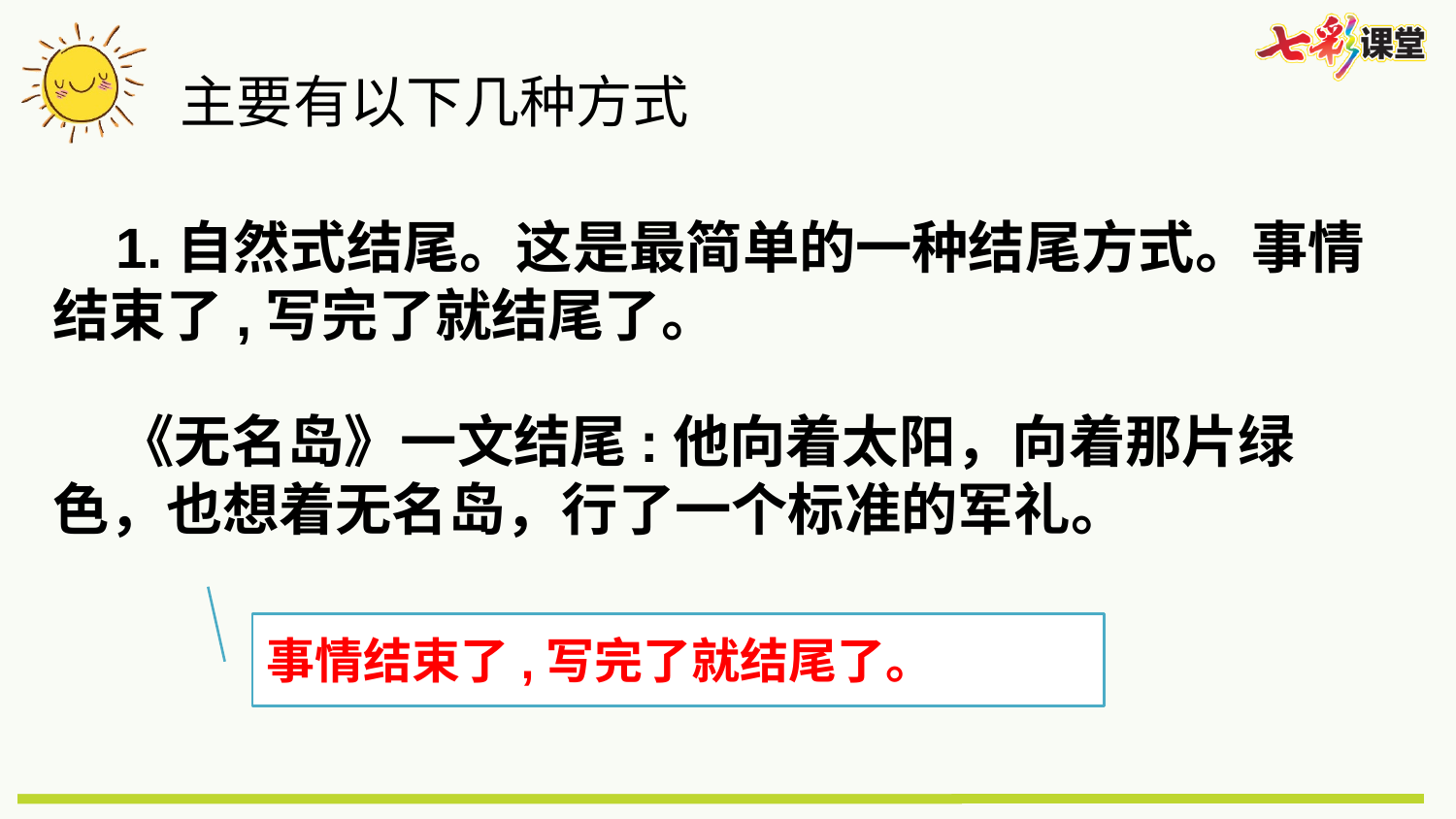

主要有以下几种方式
    1.自然式结尾。这是最简单的一种结尾方式。事情结束了,写完了就结尾了。
    《无名岛》一文结尾:他向着太阳，向着那片绿色，也想着无名岛，行了一个标准的军礼。
事情结束了,写完了就结尾了。